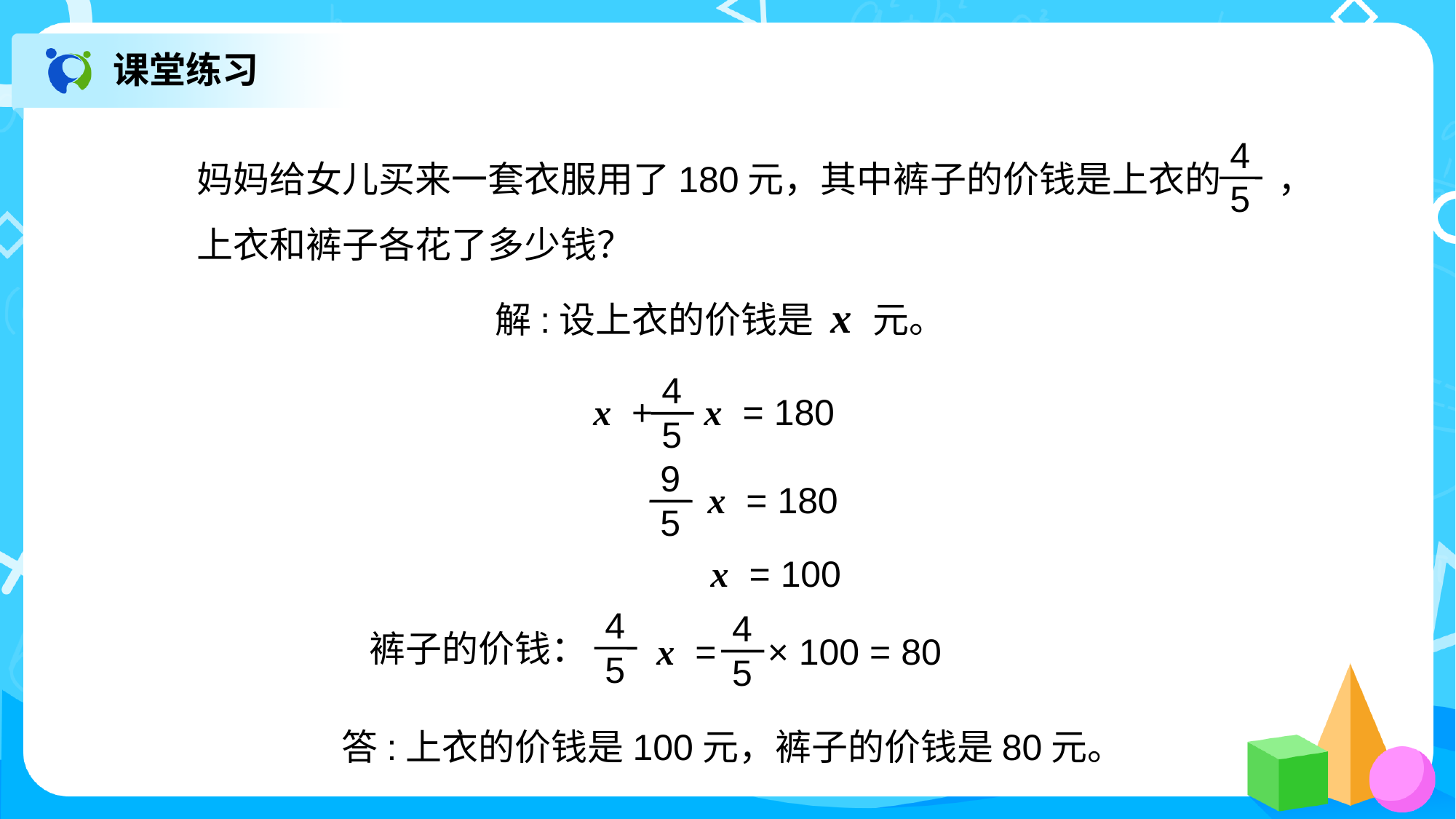

课堂练习
妈妈给女儿买来一套衣服用了180元，其中裤子的价钱是上衣的       ，
上衣和裤子各花了多少钱？
4
5

解:设上衣的价钱是 x 元。
4
5

 x  +     x  = 180
9
5

      x  = 180
x  = 100
4
5

4
5

     x  =     × 100 = 80
裤子的价钱：
答:上衣的价钱是100元，裤子的价钱是80元。